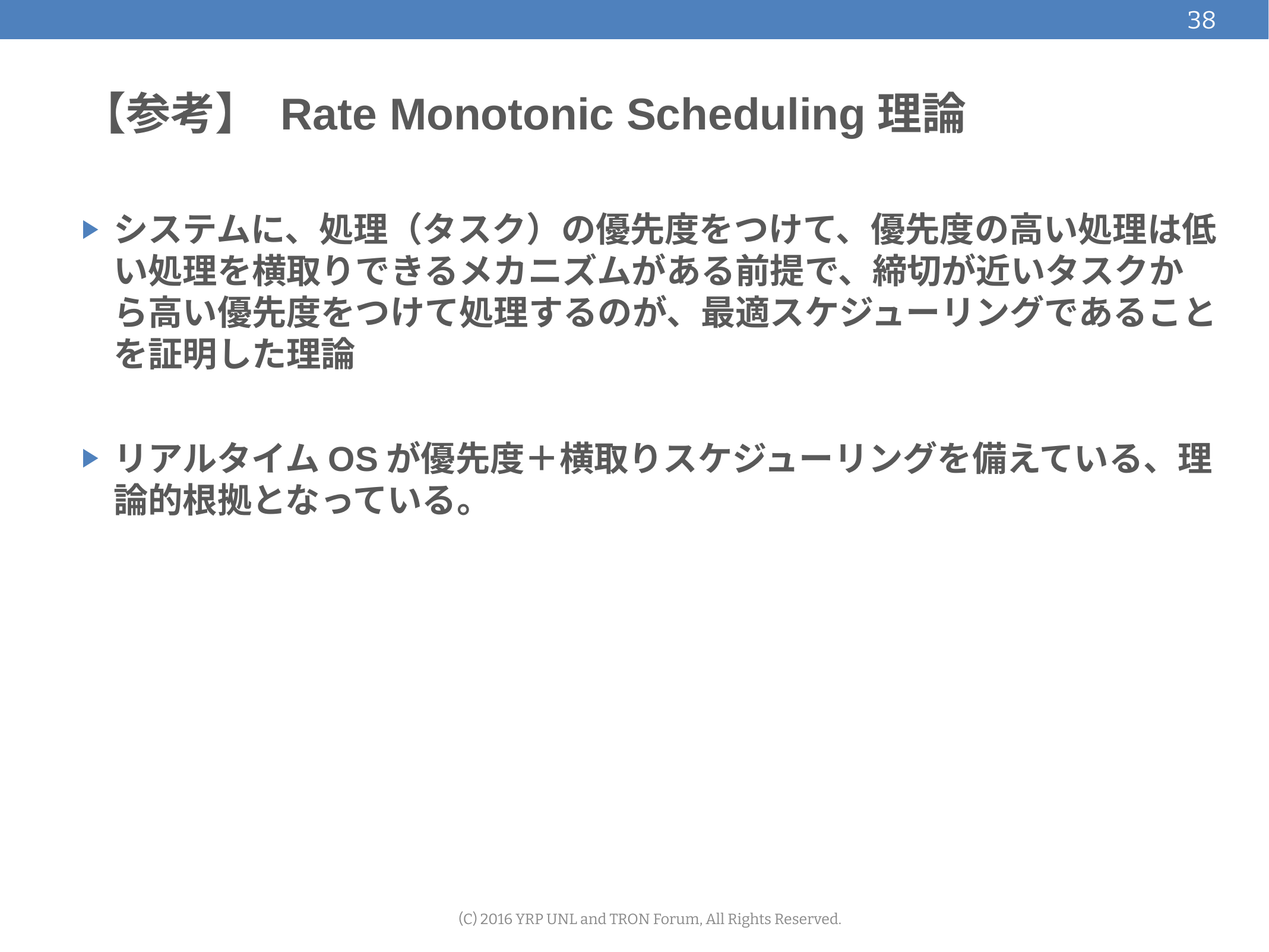

38
# 【参考】 Rate Monotonic Scheduling理論
システムに、処理（タスク）の優先度をつけて、優先度の高い処理は低い処理を横取りできるメカニズムがある前提で、締切が近いタスクから高い優先度をつけて処理するのが、最適スケジューリングであることを証明した理論

リアルタイムOSが優先度＋横取りスケジューリングを備えている、理論的根拠となっている。

(C) 2016 YRP UNL and TRON Forum, All Rights Reserved.